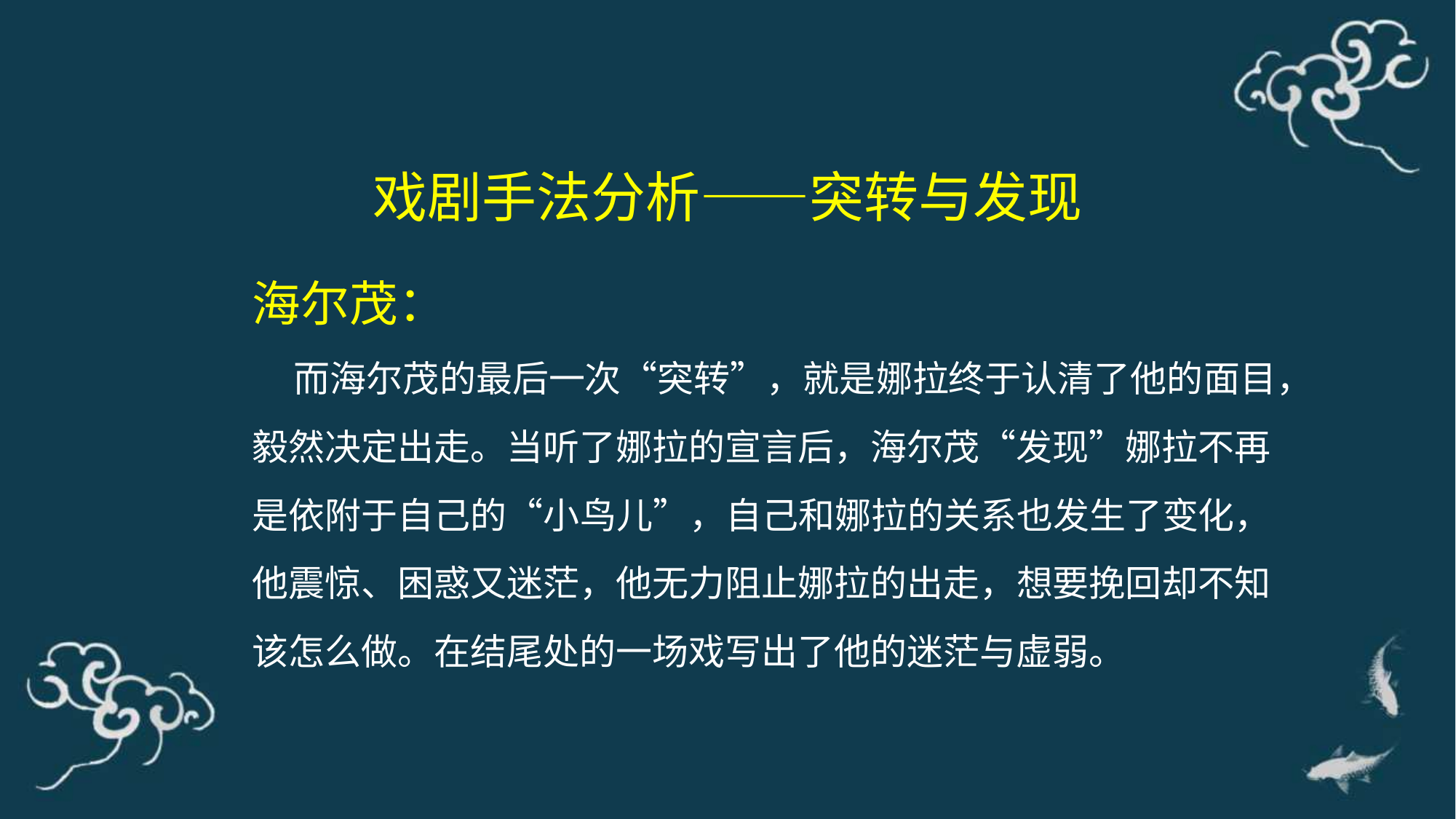

戏剧手法分析——突转与发现
海尔茂：
    而海尔茂的最后一次“突转”，就是娜拉终于认清了他的面目，毅然决定出走。当听了娜拉的宣言后，海尔茂“发现”娜拉不再是依附于自己的“小鸟儿”，自己和娜拉的关系也发生了变化，他震惊、困惑又迷茫，他无力阻止娜拉的出走，想要挽回却不知该怎么做。在结尾处的一场戏写出了他的迷茫与虚弱。